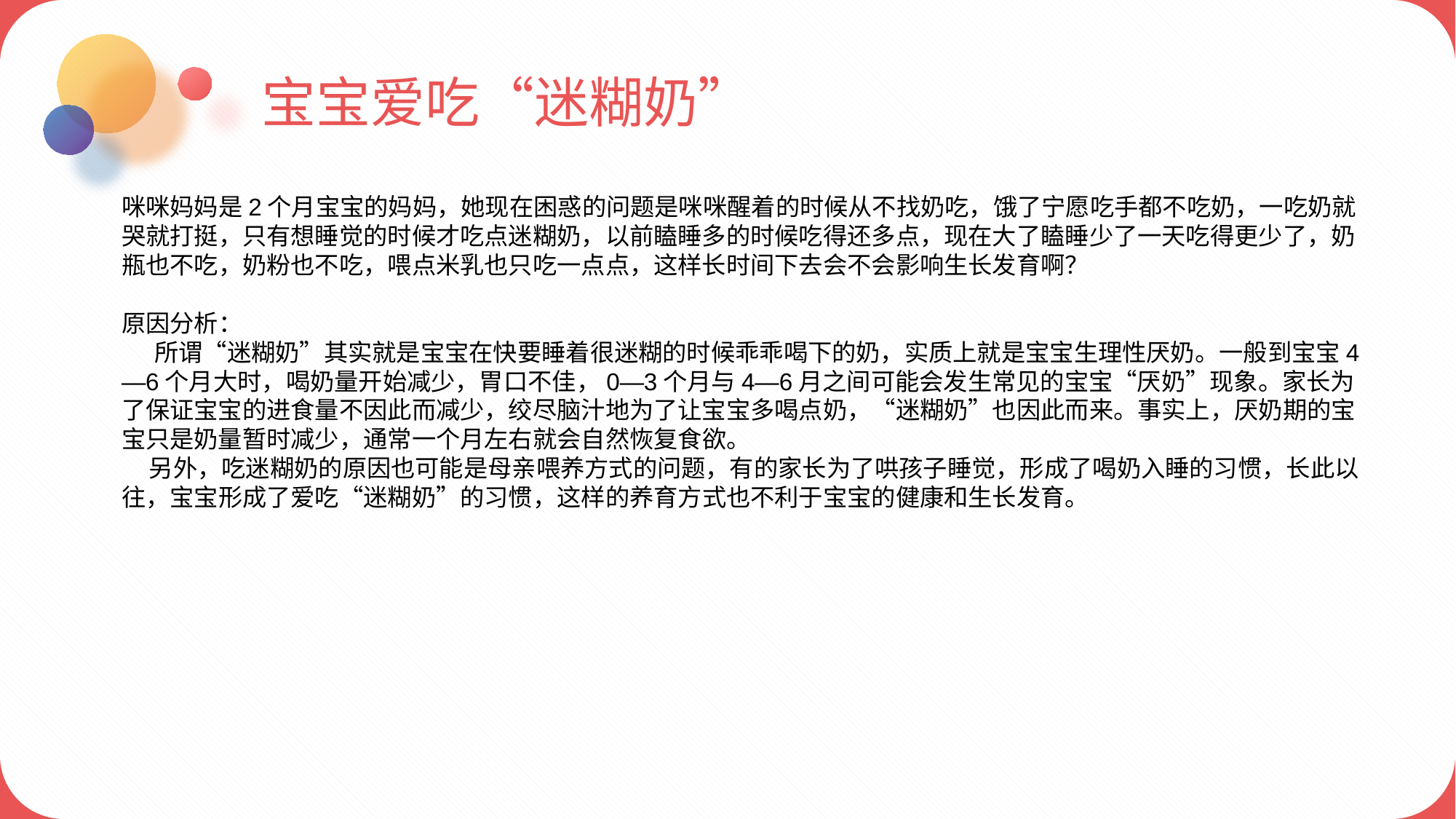

宝宝爱吃“迷糊奶”
咪咪妈妈是2个月宝宝的妈妈，她现在困惑的问题是咪咪醒着的时候从不找奶吃，饿了宁愿吃手都不吃奶，一吃奶就哭就打挺，只有想睡觉的时候才吃点迷糊奶，以前瞌睡多的时候吃得还多点，现在大了瞌睡少了一天吃得更少了，奶瓶也不吃，奶粉也不吃，喂点米乳也只吃一点点，这样长时间下去会不会影响生长发育啊？

原因分析：
     所谓“迷糊奶”其实就是宝宝在快要睡着很迷糊的时候乖乖喝下的奶，实质上就是宝宝生理性厌奶。一般到宝宝4—6个月大时，喝奶量开始减少，胃口不佳，0—3个月与4—6月之间可能会发生常见的宝宝“厌奶”现象。家长为了保证宝宝的进食量不因此而减少，绞尽脑汁地为了让宝宝多喝点奶，“迷糊奶”也因此而来。事实上，厌奶期的宝宝只是奶量暂时减少，通常一个月左右就会自然恢复食欲。
    另外，吃迷糊奶的原因也可能是母亲喂养方式的问题，有的家长为了哄孩子睡觉，形成了喝奶入睡的习惯，长此以往，宝宝形成了爱吃“迷糊奶”的习惯，这样的养育方式也不利于宝宝的健康和生长发育。